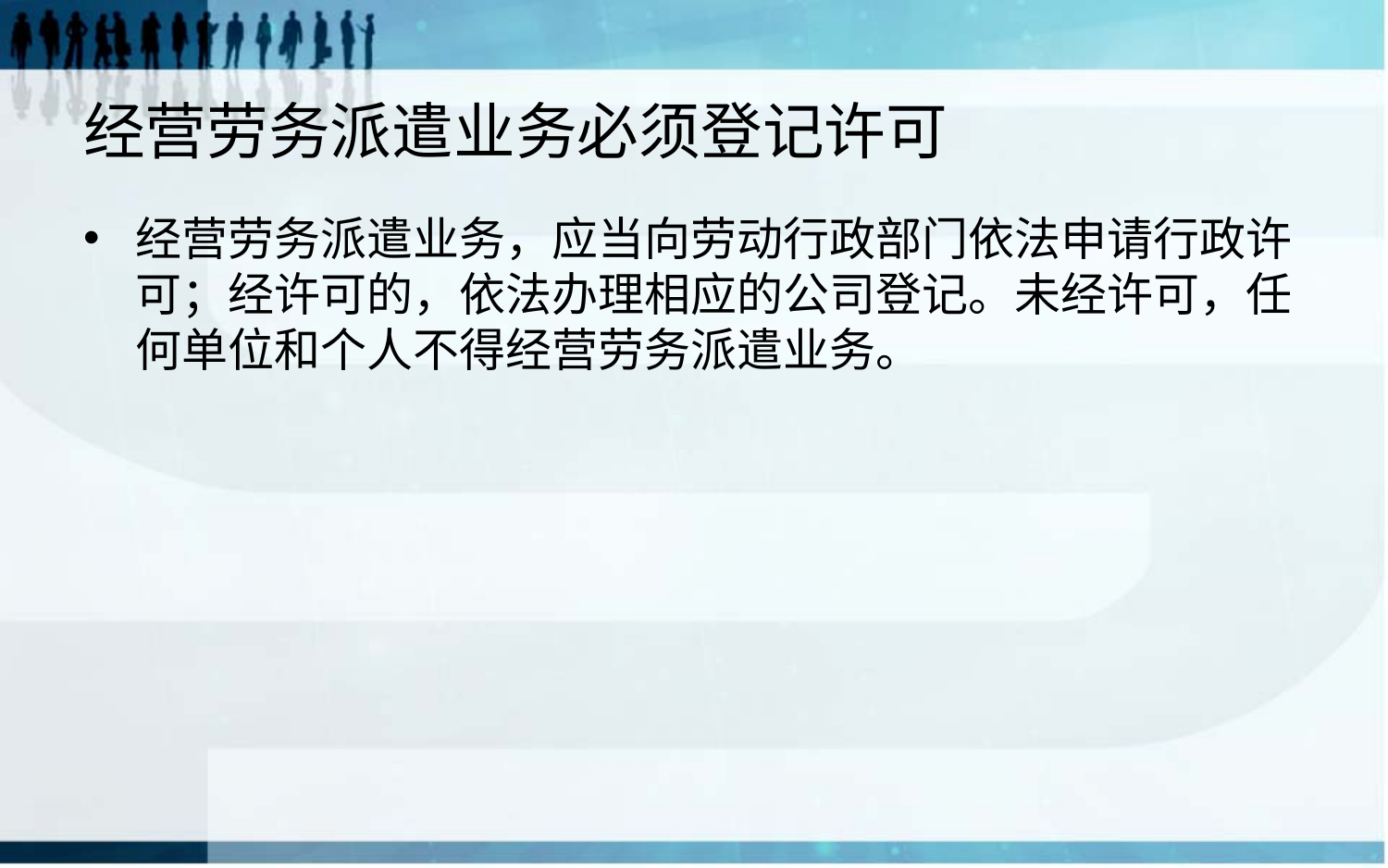

# 经营劳务派遣业务必须登记许可
经营劳务派遣业务，应当向劳动行政部门依法申请行政许可；经许可的，依法办理相应的公司登记。未经许可，任何单位和个人不得经营劳务派遣业务。